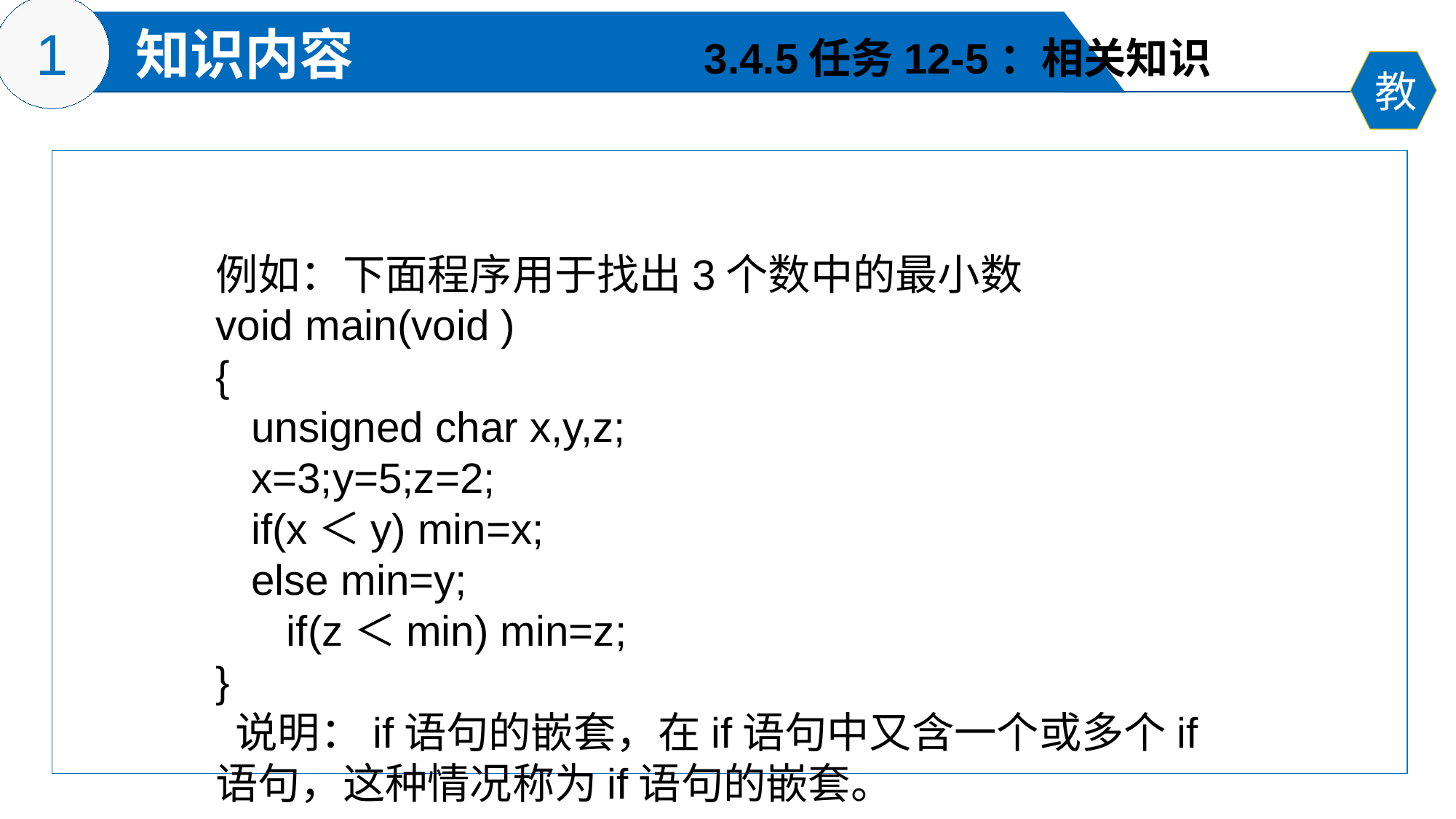

3.4.5任务12-5：相关知识

例如：下面程序用于找出3个数中的最小数
void main(void )
{
   unsigned char x,y,z;
   x=3;y=5;z=2;
   if(x＜y) min=x;
   else min=y;
      if(z＜min) min=z;
}
 说明：if语句的嵌套，在if语句中又含一个或多个if语句，这种情况称为if语句的嵌套。